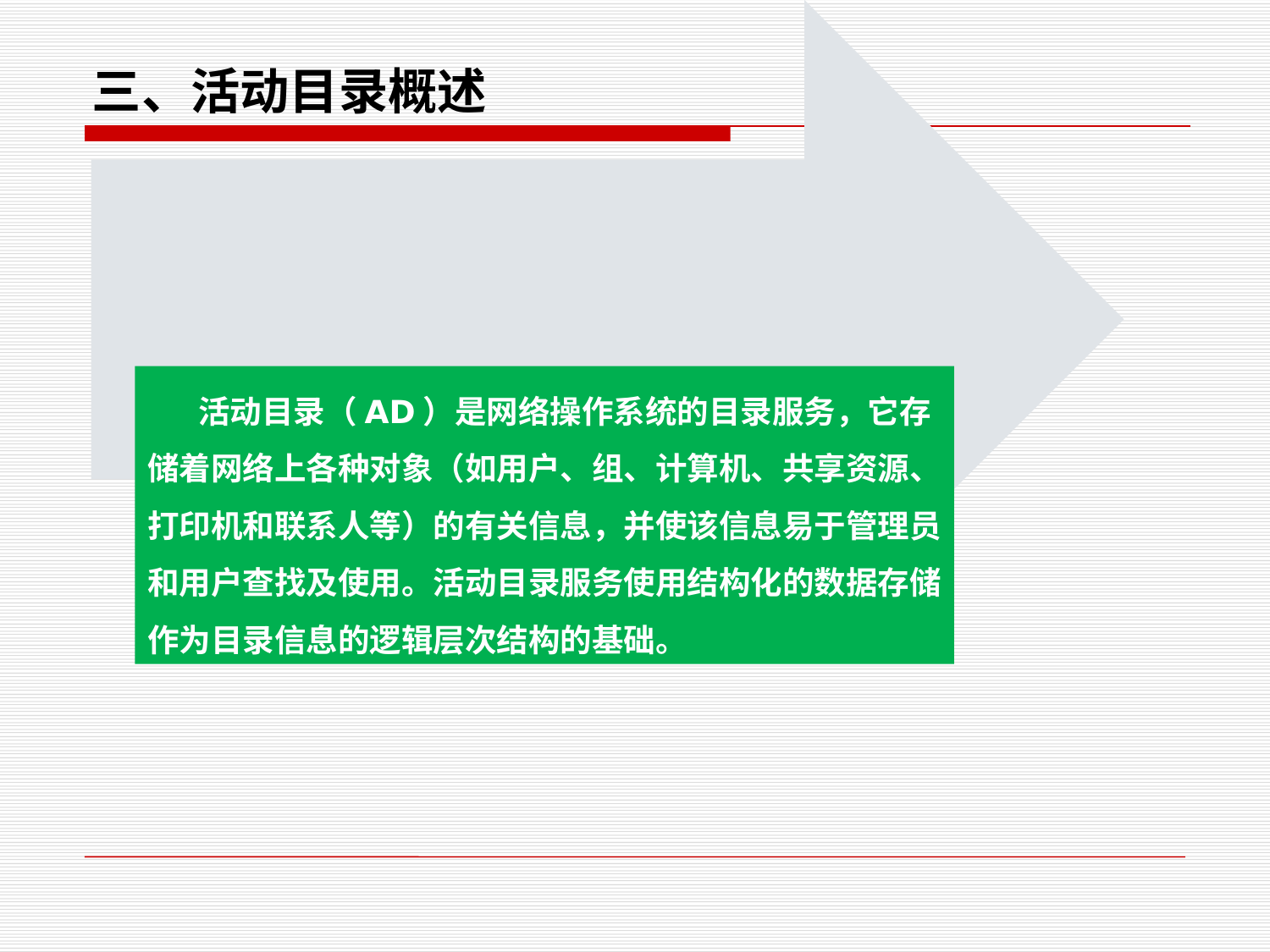

三、活动目录概述

      活动目录（AD）是网络操作系统的目录服务，它存储着网络上各种对象（如用户、组、计算机、共享资源、打印机和联系人等）的有关信息，并使该信息易于管理员和用户查找及使用。活动目录服务使用结构化的数据存储作为目录信息的逻辑层次结构的基础。
12